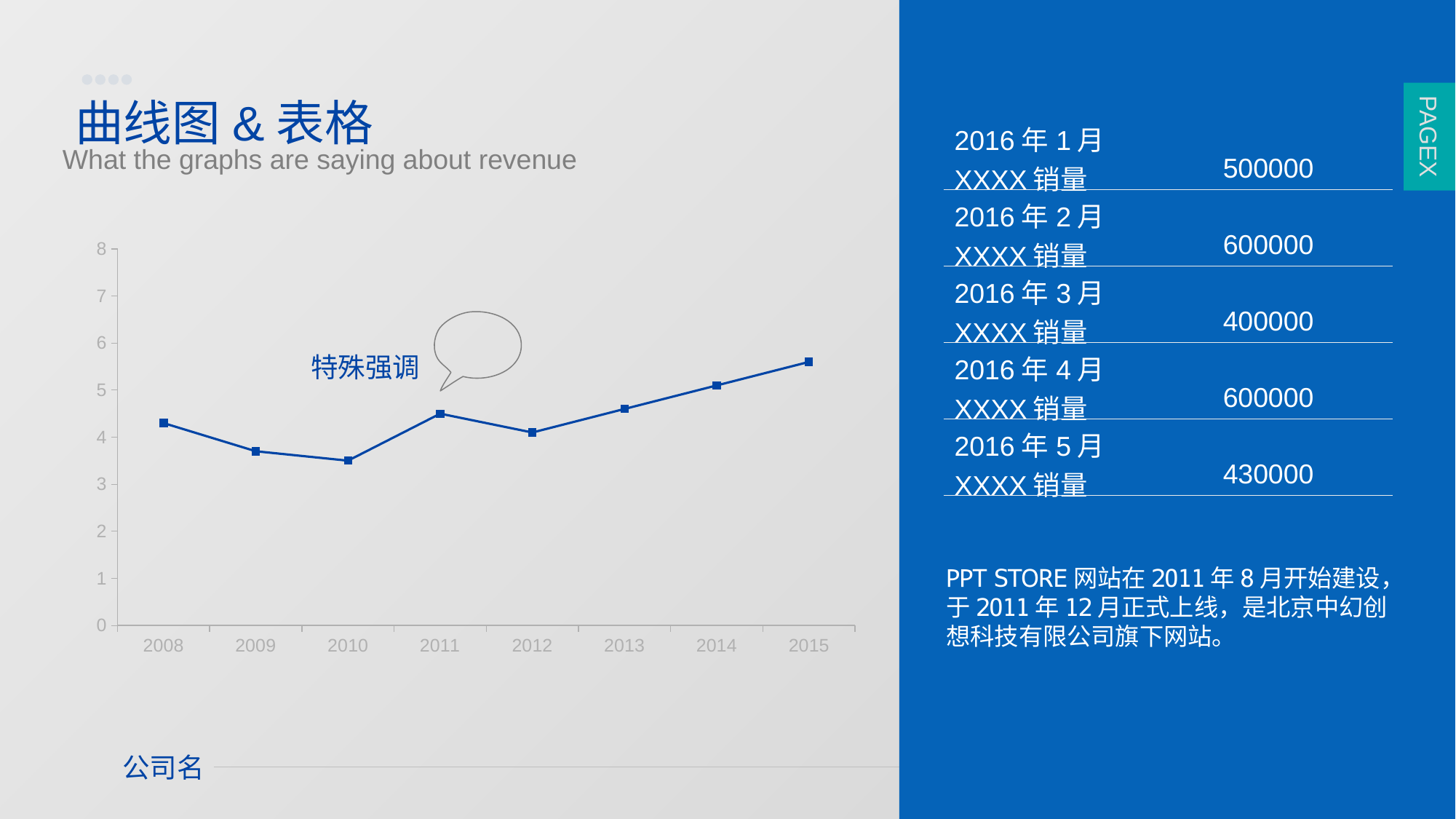

PAGE3
PAGEX
曲线图&表格
| 2016年1月 XXXX销量 | 500000 |
| --- | --- |
| 2016年2月 XXXX销量 | 600000 |
| 2016年3月 XXXX销量 | 400000 |
| 2016年4月 XXXX销量 | 600000 |
| 2016年5月 XXXX销量 | 430000 |
What the graphs are saying about revenue

### Chart

| Category | 系列 1 | 列1 | 列2 |
|---|---|---|---|
| 2008 | 4.3 | None | None |
| 2009 | 3.7 | None | None |
| 2010 | 3.5 | None | None |
| 2011 | 4.5 | None | None |
| 2012 | 4.1 | None | None |
| 2013 | 4.6 | None | None |
| 2014 | 5.1 | None | None |
| 2015 | 5.6 | None | None |
特殊强调

### Chart

| Category |
|---|
PPT STORE网站在2011年8月开始建设，于2011年12月正式上线，是北京中幻创想科技有限公司旗下网站。